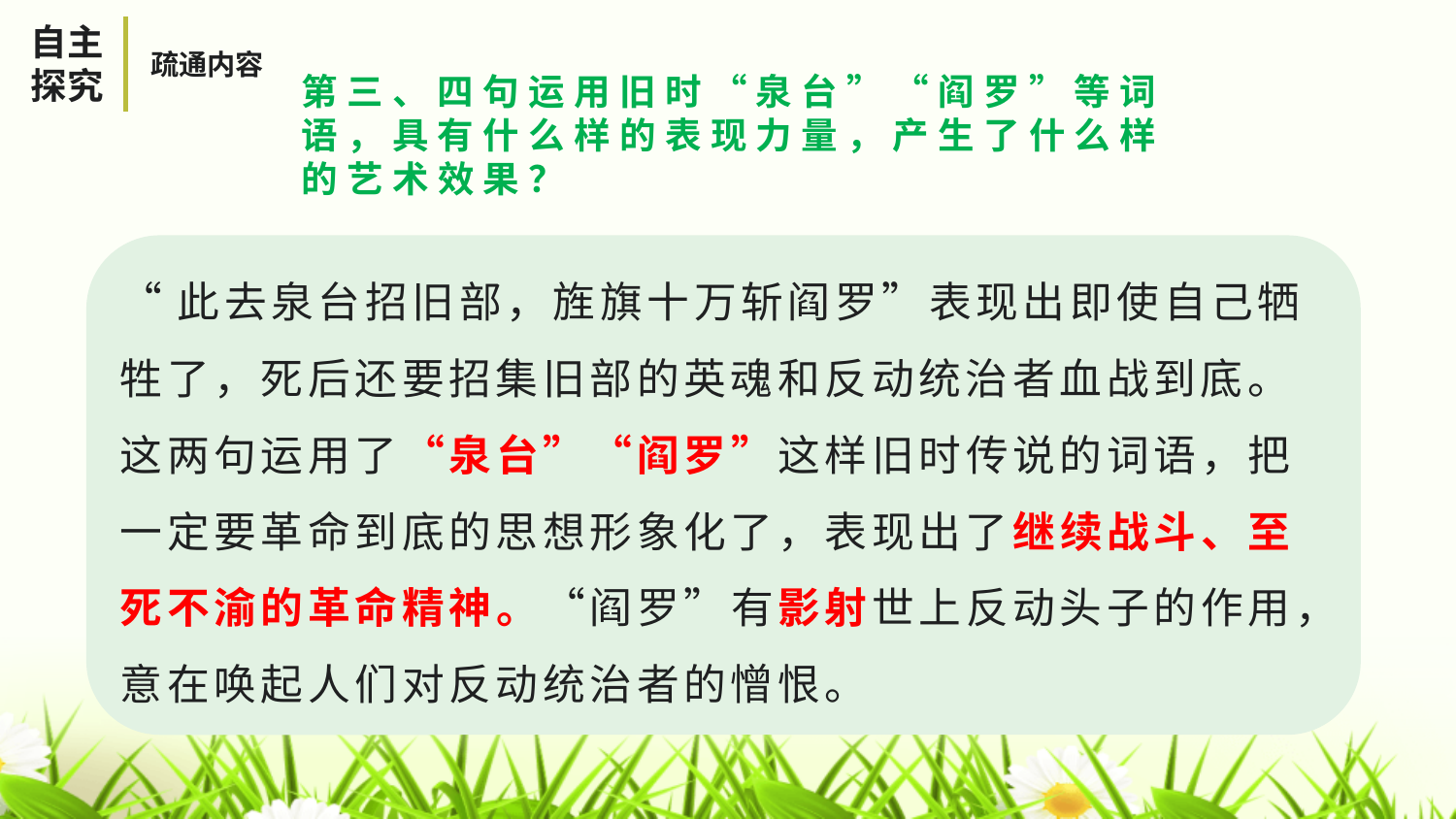

自主探究
疏通内容
第三、四句运用旧时“泉台”“阎罗”等词语，具有什么样的表现力量，产生了什么样的艺术效果？

“此去泉台招旧部，旌旗十万斩阎罗”表现出即使自己牺牲了，死后还要招集旧部的英魂和反动统治者血战到底。这两句运用了“泉台”“阎罗”这样旧时传说的词语，把一定要革命到底的思想形象化了，表现出了继续战斗、至死不渝的革命精神。“阎罗”有影射世上反动头子的作用，意在唤起人们对反动统治者的憎恨。